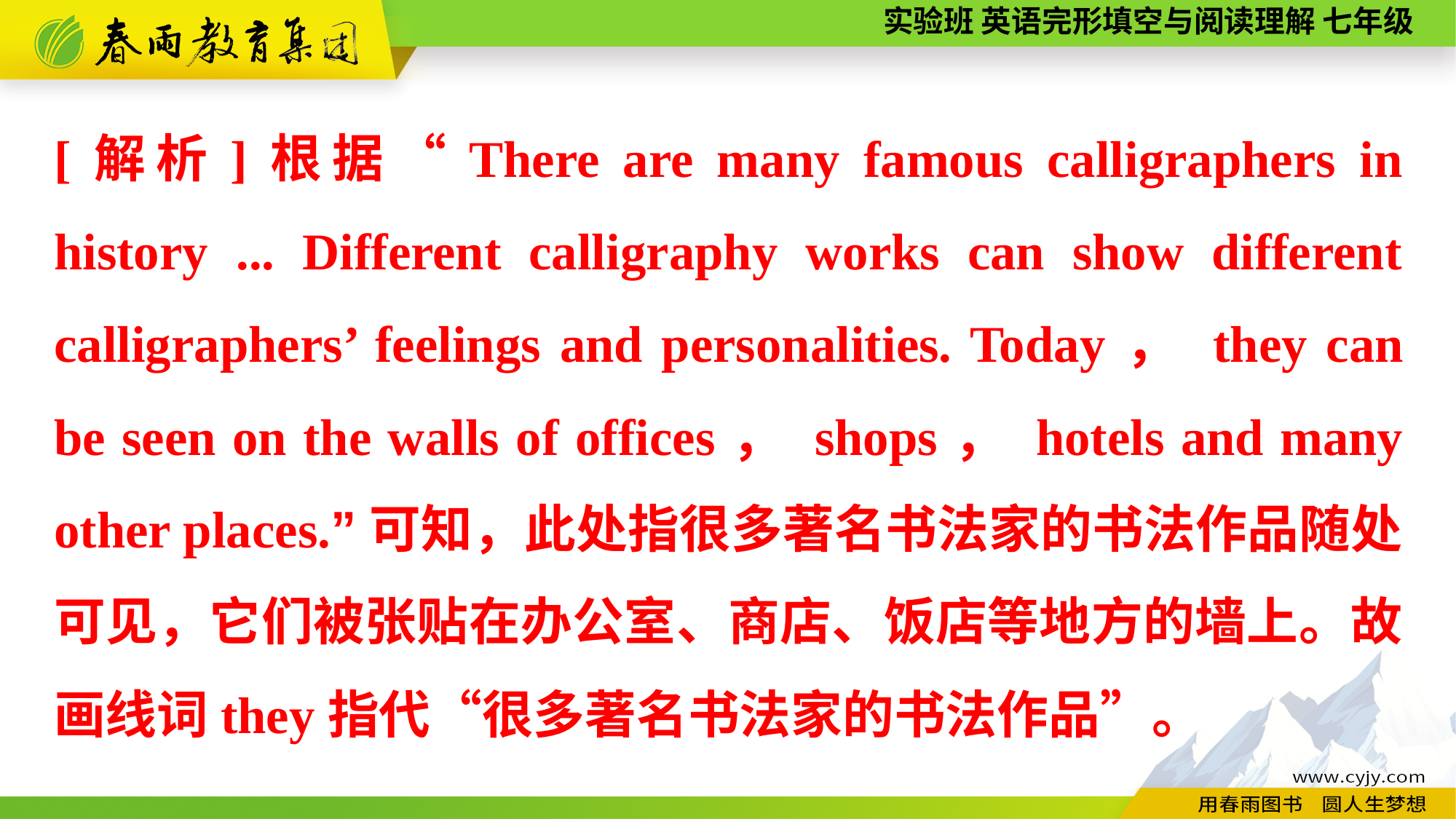

[解析]根据“There are many famous calligraphers in history ... Different calligraphy works can show different calligraphers’ feelings and personalities. Today， they can be seen on the walls of offices， shops， hotels and many other places.”可知，此处指很多著名书法家的书法作品随处可见，它们被张贴在办公室、商店、饭店等地方的墙上。故画线词they指代“很多著名书法家的书法作品”。